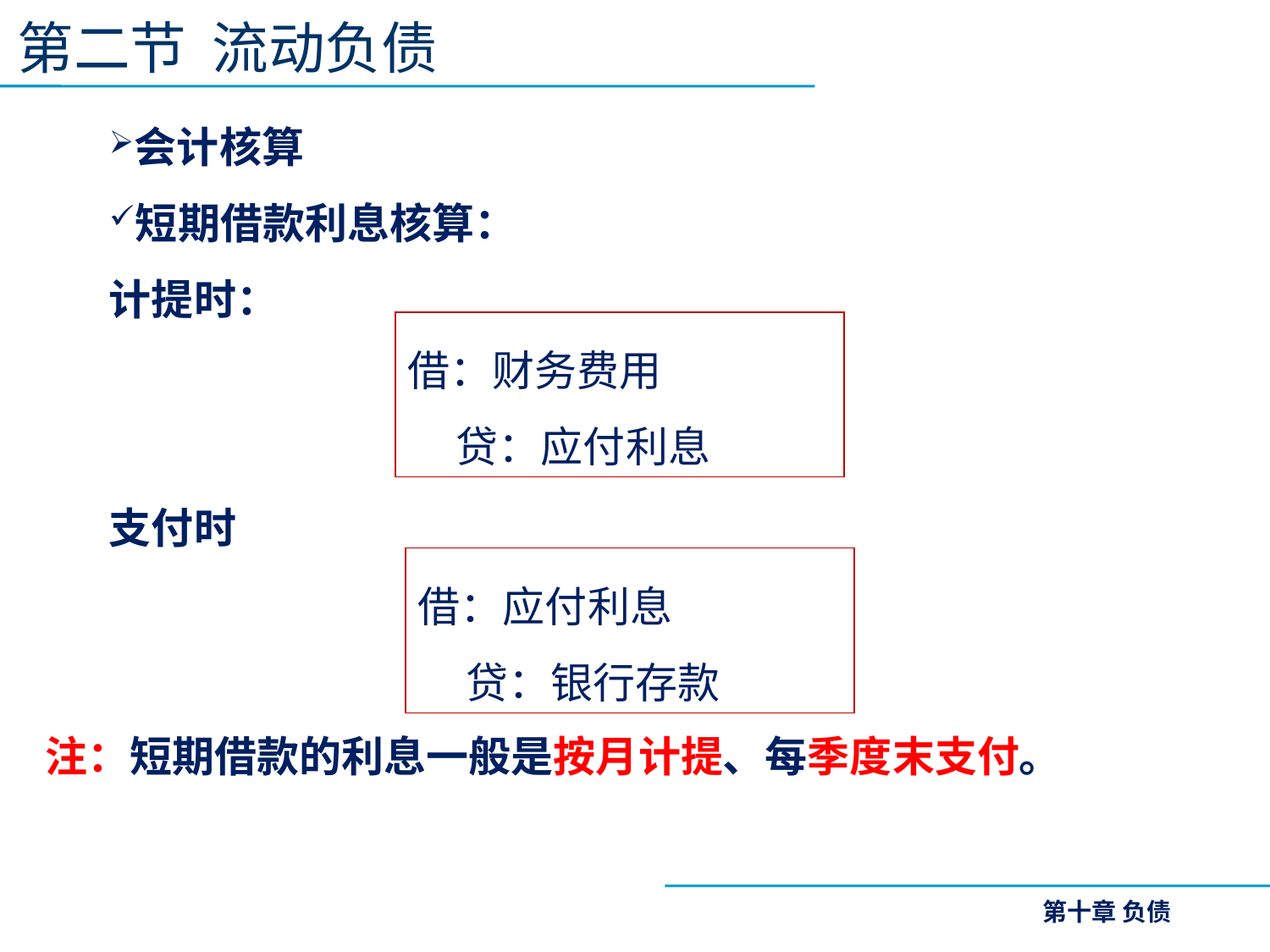

第二节  流动负债
会计核算
短期借款利息核算：
计提时：

支付时

注：短期借款的利息一般是按月计提、每季度末支付。

借：财务费用
    贷：应付利息
借：应付利息
    贷：银行存款